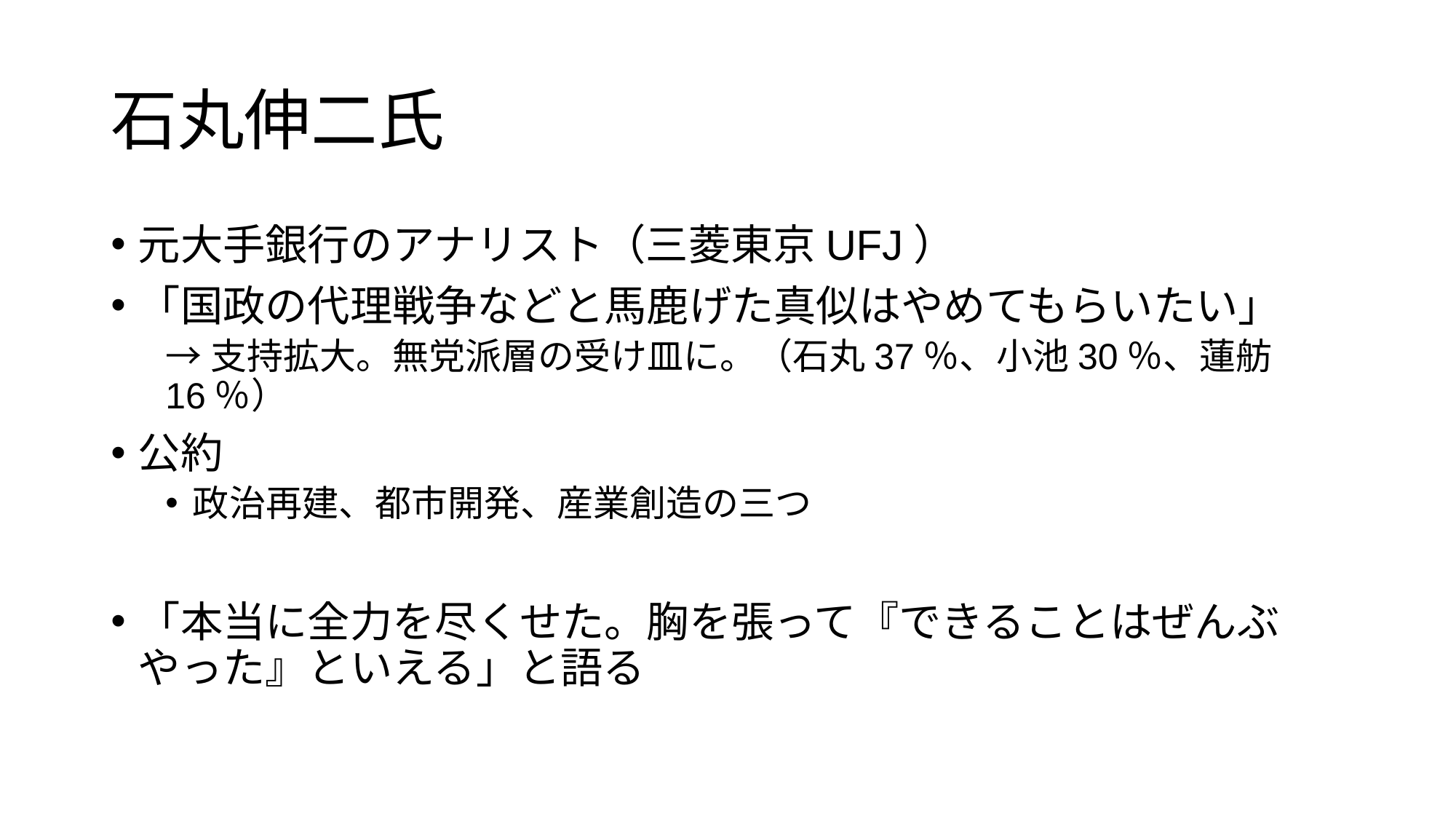

# 石丸伸二氏
元大手銀行のアナリスト（三菱東京UFJ）
「国政の代理戦争などと馬鹿げた真似はやめてもらいたい」
→支持拡大。無党派層の受け皿に。（石丸37％、小池30％、蓮舫16％）
公約
政治再建、都市開発、産業創造の三つ

「本当に全力を尽くせた。胸を張って『できることはぜんぶやった』といえる」と語る